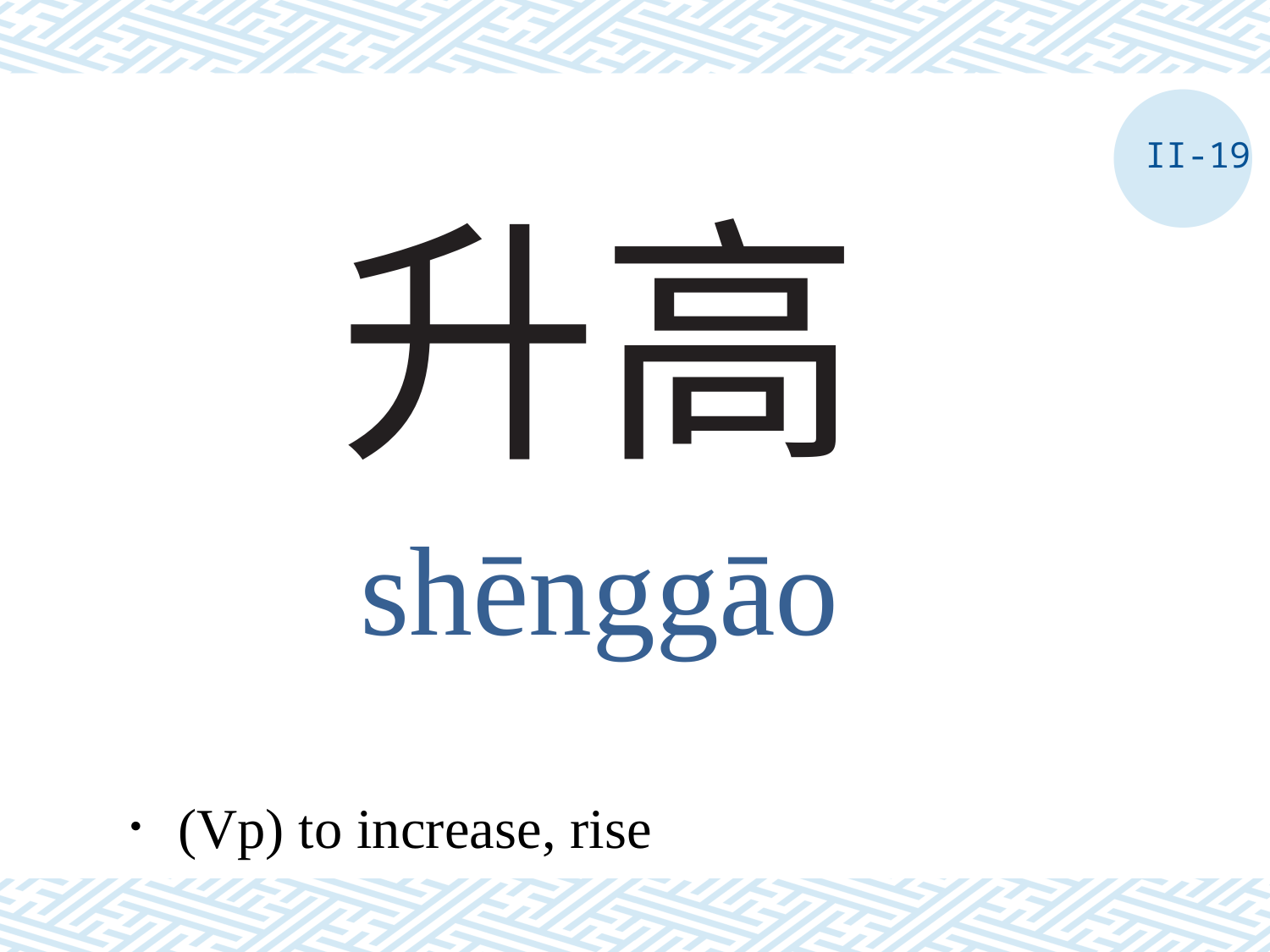

II-19

# 升高
shēnggāo
．(Vp) to increase, rise